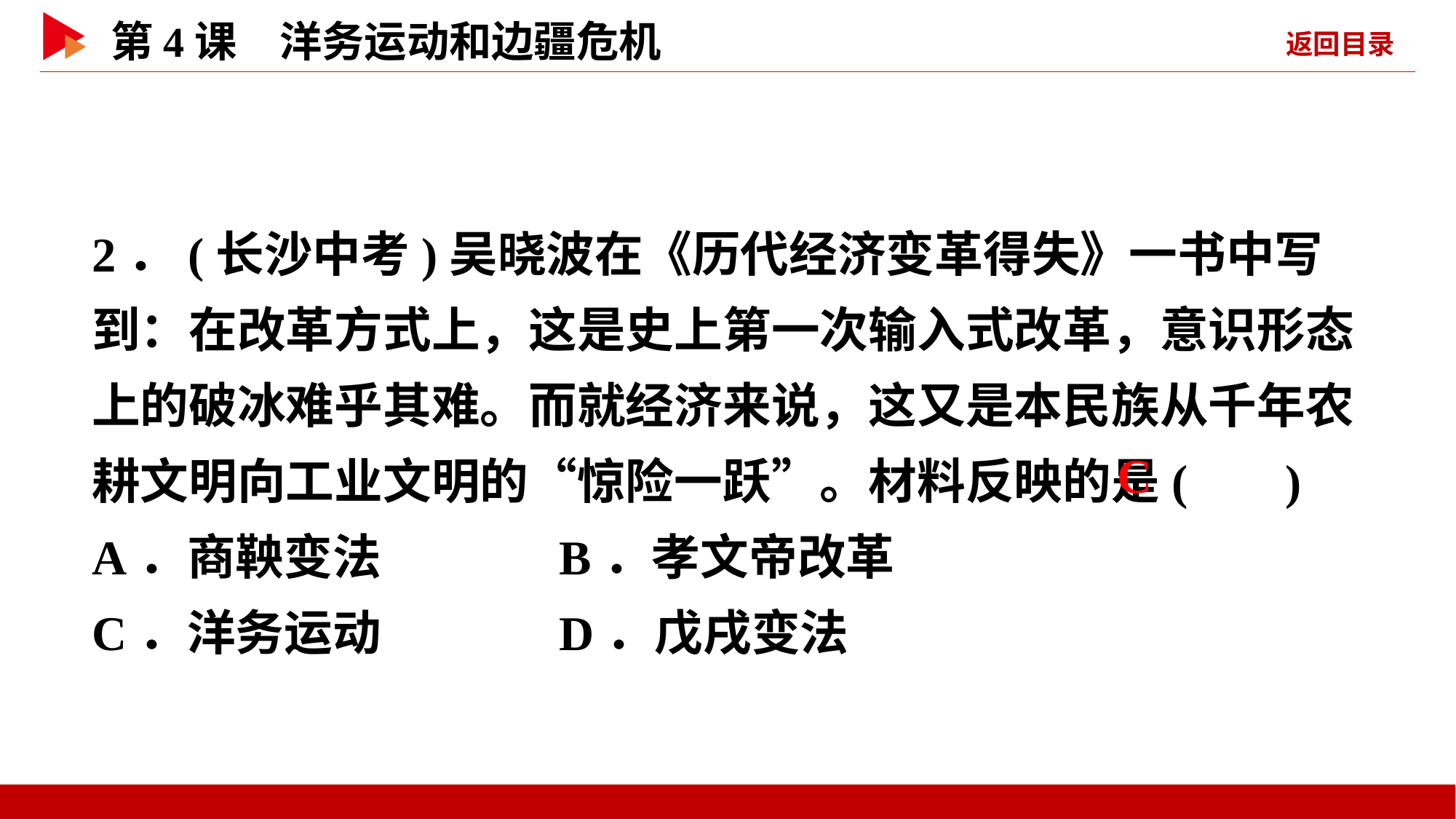

2．(长沙中考)吴晓波在《历代经济变革得失》一书中写到：在改革方式上，这是史上第一次输入式改革，意识形态上的破冰难乎其难。而就经济来说，这又是本民族从千年农耕文明向工业文明的“惊险一跃”。材料反映的是(        )
A．商鞅变法               B．孝文帝改革
C．洋务运动               D．戊戌变法
   C